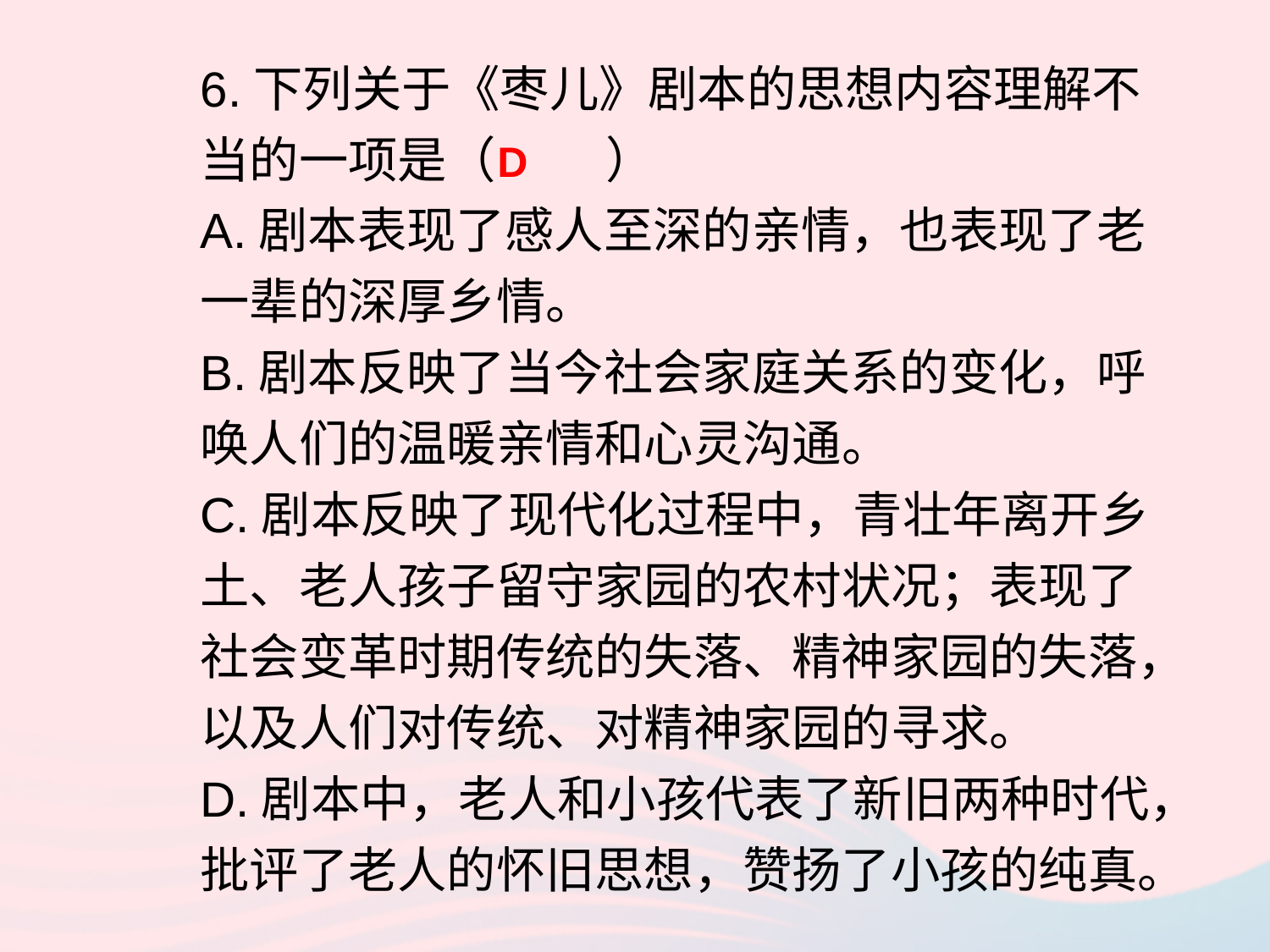

6.下列关于《枣儿》剧本的思想内容理解不当的一项是（          ）
A.剧本表现了感人至深的亲情，也表现了老一辈的深厚乡情。
B.剧本反映了当今社会家庭关系的变化，呼唤人们的温暖亲情和心灵沟通。
C.剧本反映了现代化过程中，青壮年离开乡土、老人孩子留守家园的农村状况；表现了社会变革时期传统的失落、精神家园的失落，以及人们对传统、对精神家园的寻求。
D.剧本中，老人和小孩代表了新旧两种时代，批评了老人的怀旧思想，赞扬了小孩的纯真。
D